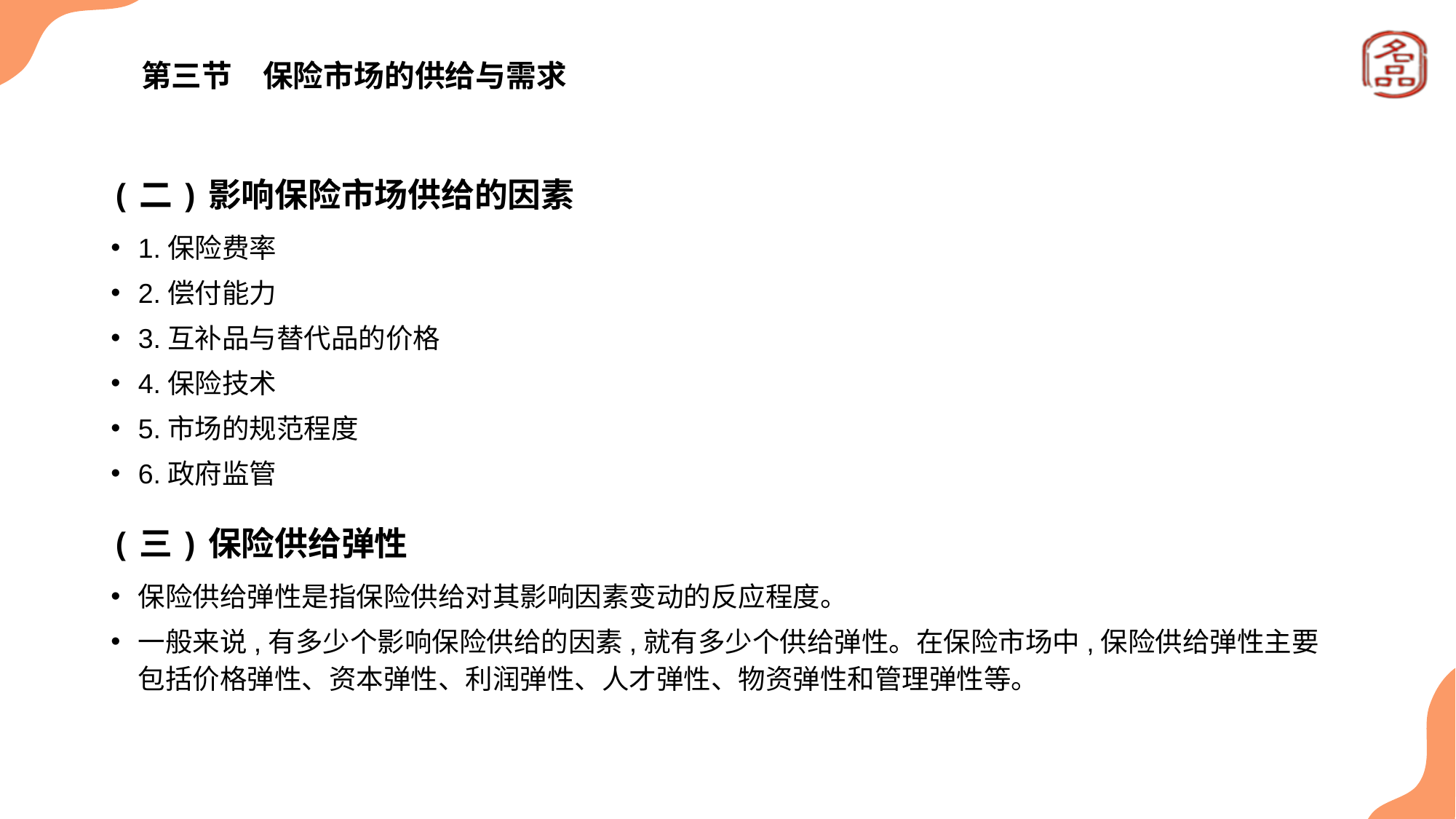

# 第三节　保险市场的供给与需求
(二)影响保险市场供给的因素
1.保险费率
2.偿付能力
3.互补品与替代品的价格
4.保险技术
5.市场的规范程度
6.政府监管
(三)保险供给弹性
保险供给弹性是指保险供给对其影响因素变动的反应程度。
一般来说,有多少个影响保险供给的因素,就有多少个供给弹性。在保险市场中,保险供给弹性主要包括价格弹性、资本弹性、利润弹性、人才弹性、物资弹性和管理弹性等。